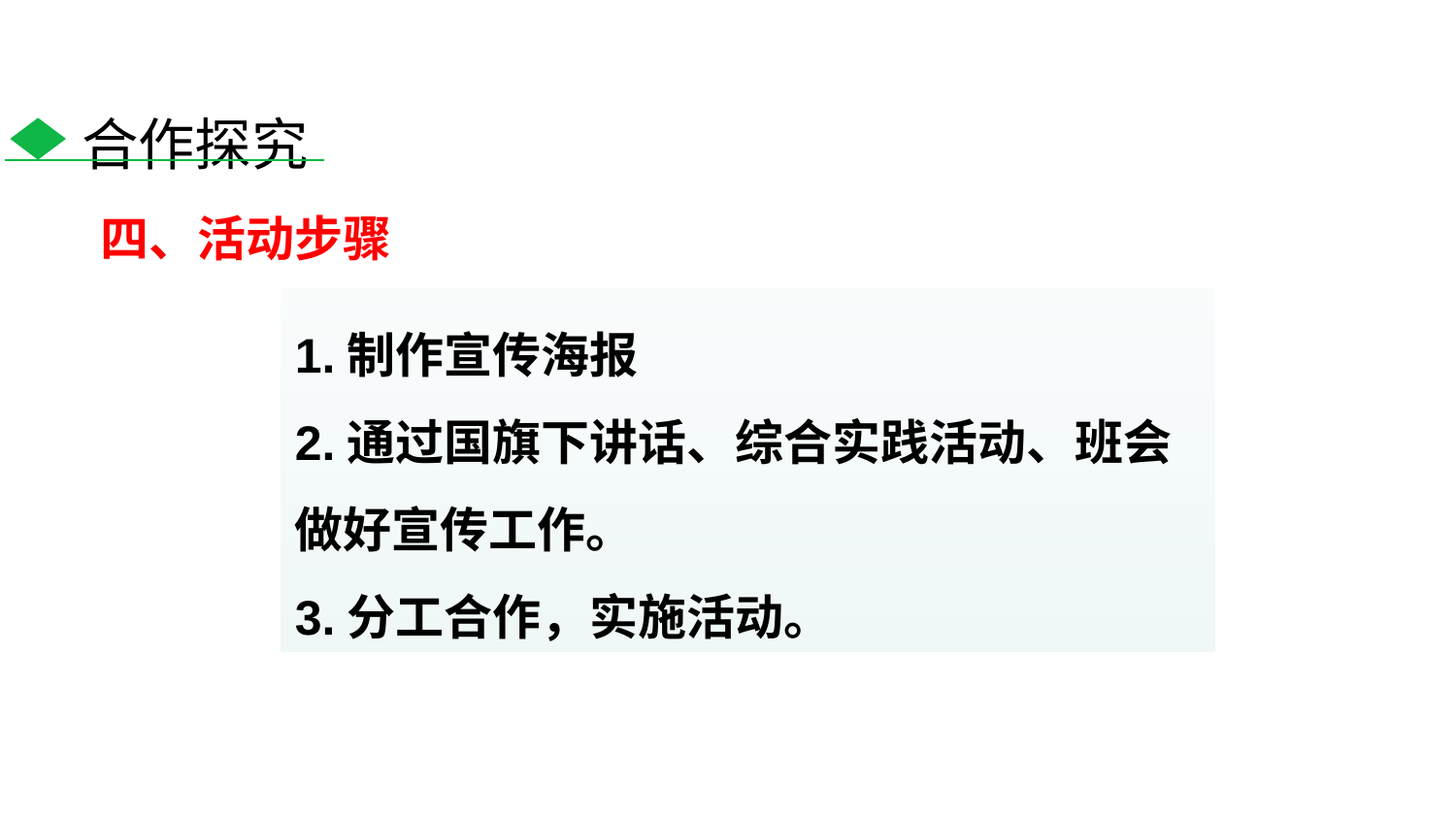

合作探究

四、活动步骤
1.制作宣传海报
2.通过国旗下讲话、综合实践活动、班会做好宣传工作。
3.分工合作，实施活动。